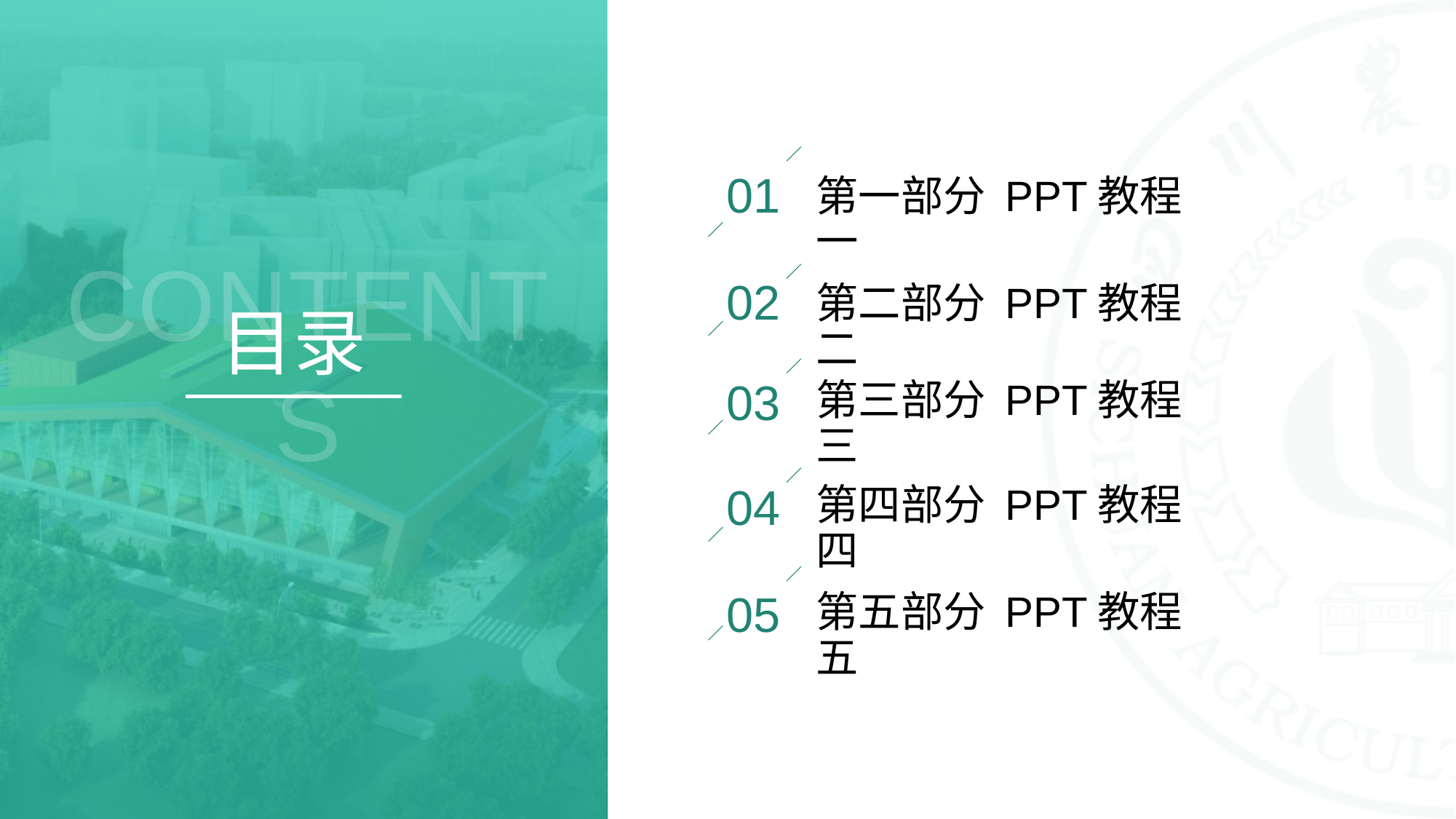

01
第一部分 PPT教程一
02
第二部分 PPT教程二
03
第三部分 PPT教程三
04
第四部分 PPT教程四
05
第五部分 PPT教程五